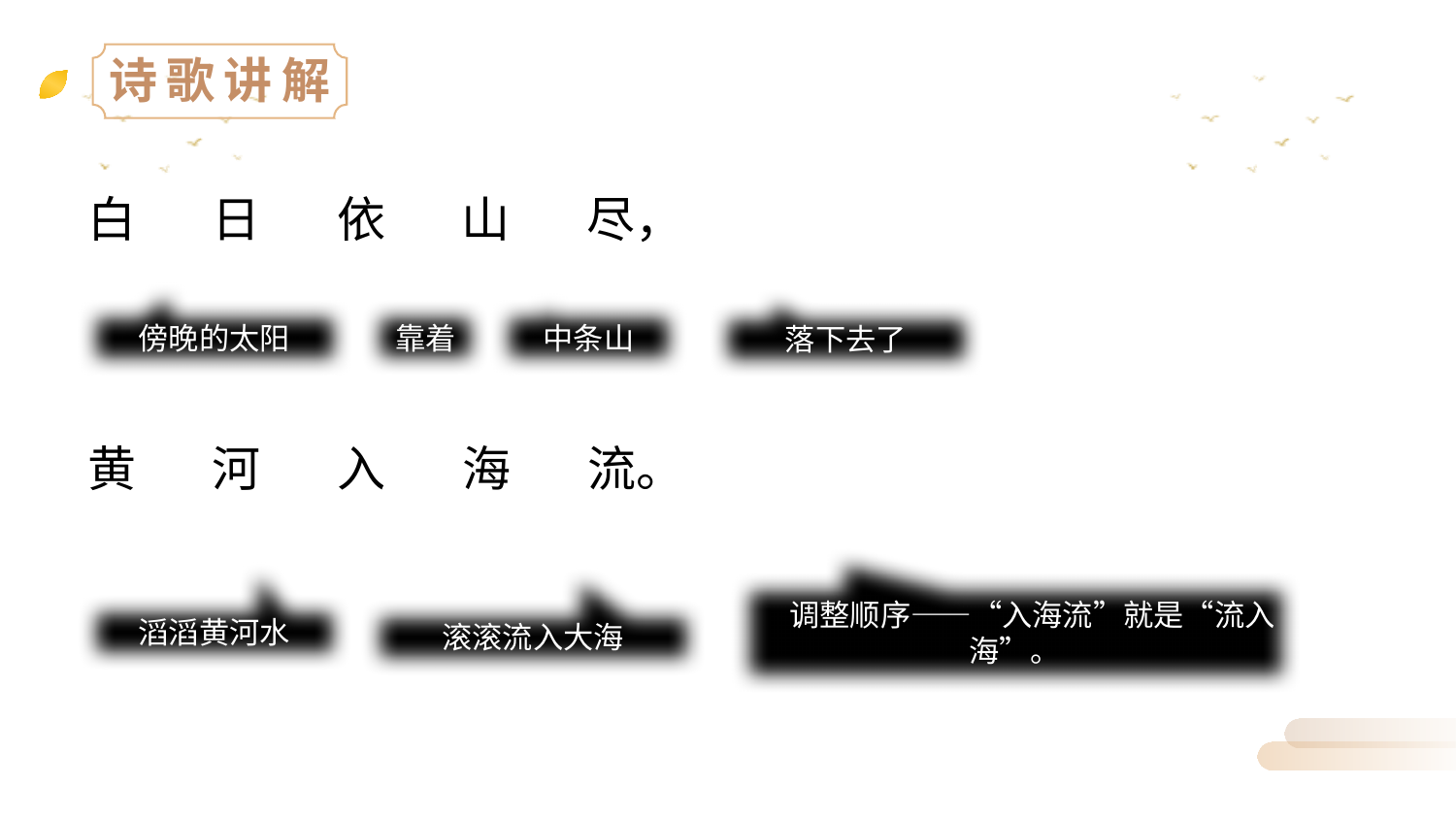

诗歌讲解
白       日       依       山       尽，
中条山
傍晚的太阳
靠着
落下去了
黄       河       入       海       流。
    调整顺序——“入海流”就是“流入海”。
滔滔黄河水
滚滚流入大海